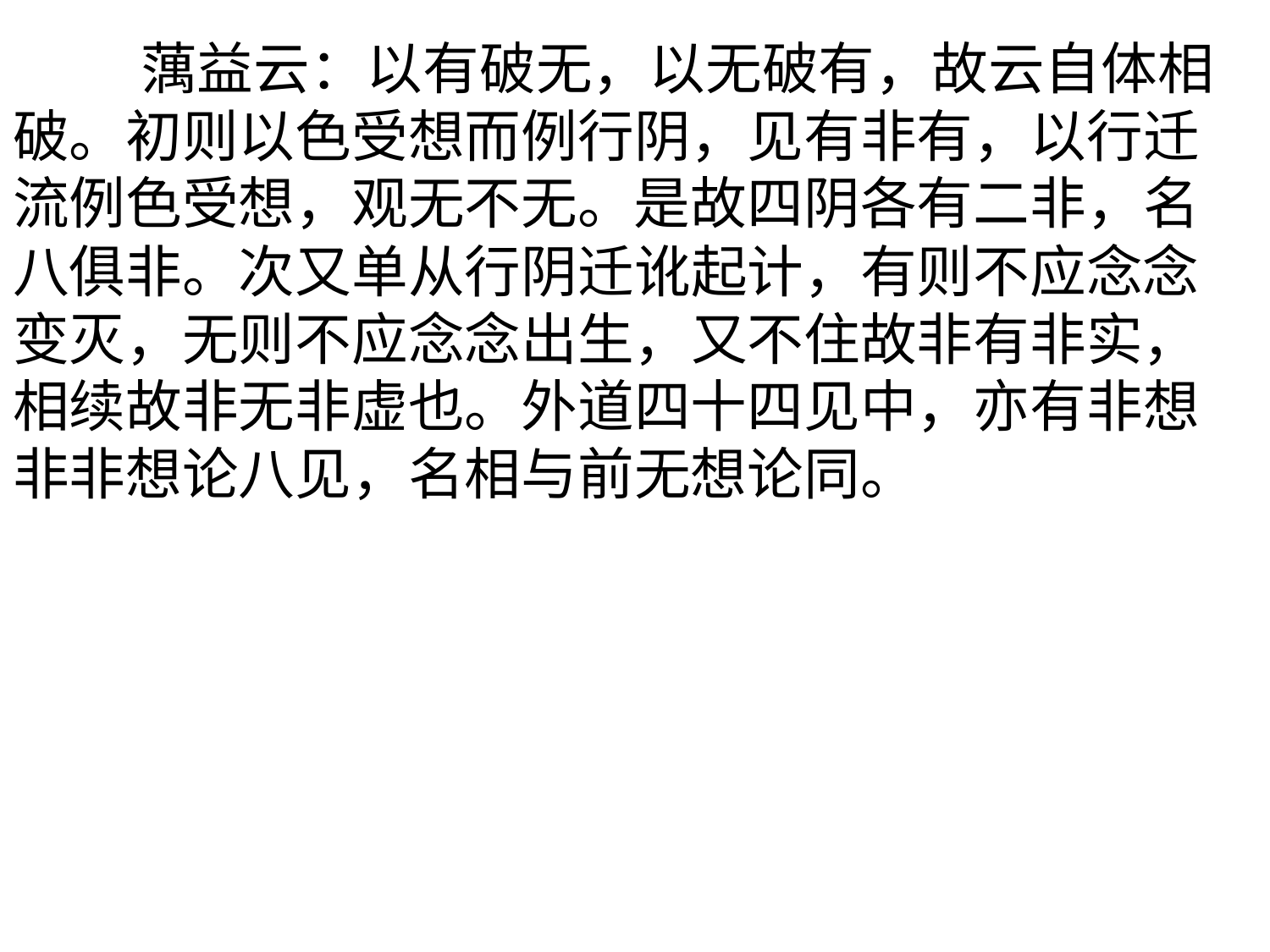

蕅益云：以有破无，以无破有，故云自体相破。初则以色受想而例行阴，见有非有，以行迁流例色受想，观无不无。是故四阴各有二非，名八俱非。次又单从行阴迁讹起计，有则不应念念变灭，无则不应念念出生，又不住故非有非实，相续故非无非虚也。外道四十四见中，亦有非想非非想论八见，名相与前无想论同。